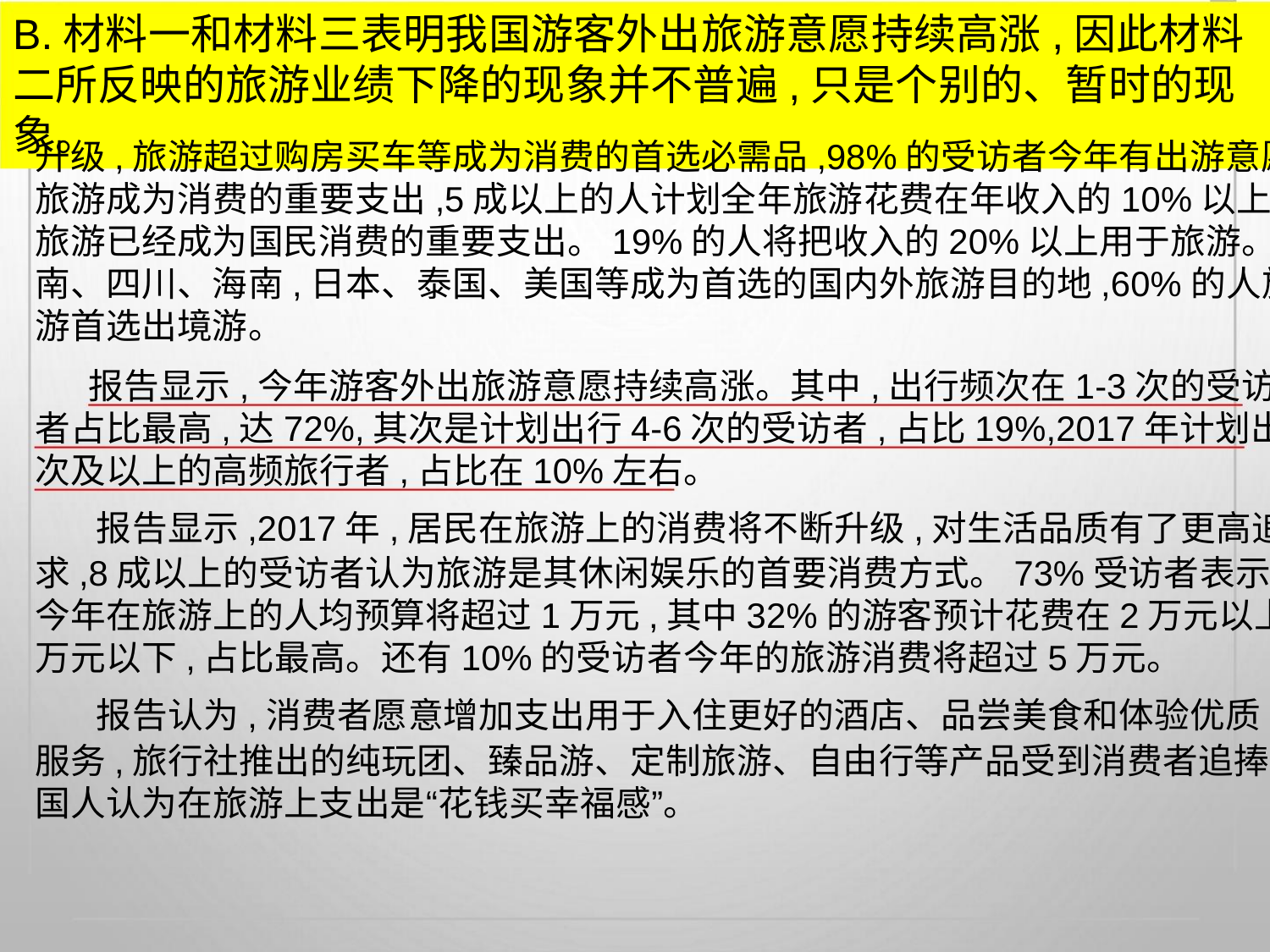

B.材料一和材料三表明我国游客外出旅游意愿持续高涨,因此材料
二所反映的旅游业绩下降的现象并不普遍,只是个别的、暂时的现
象。
升级,旅游超过购房买车等成为消费的首选必需品,98%的受访者今年有出游意愿。
旅游成为消费的重要支出,5成以上的人计划全年旅游花费在年收入的10%以上,
旅游已经成为国民消费的重要支出。19%的人将把收入的20%以上用于旅游。云
南、四川、海南,日本、泰国、美国等成为首选的国内外旅游目的地,60%的人旅
游首选出境游。
报告显示,今年游客外出旅游意愿持续高涨。其中,出行频次在1-3次的受访
者占比最高,达72%,其次是计划出行4-6次的受访者,占比19%,2017年计划出行7
次及以上的高频旅行者,占比在10%左右。
报告显示,2017年,居民在旅游上的消费将不断升级,对生活品质有了更高追
求,8成以上的受访者认为旅游是其休闲娱乐的首要消费方式。73%受访者表示,
今年在旅游上的人均预算将超过1万元,其中32%的游客预计花费在2万元以上,5
万元以下,占比最高。还有10%的受访者今年的旅游消费将超过5万元。
报告认为,消费者愿意增加支出用于入住更好的酒店、品尝美食和体验优质
服务,旅行社推出的纯玩团、臻品游、定制旅游、自由行等产品受到消费者追捧 ,
国人认为在旅游上支出是“花钱买幸福感”。